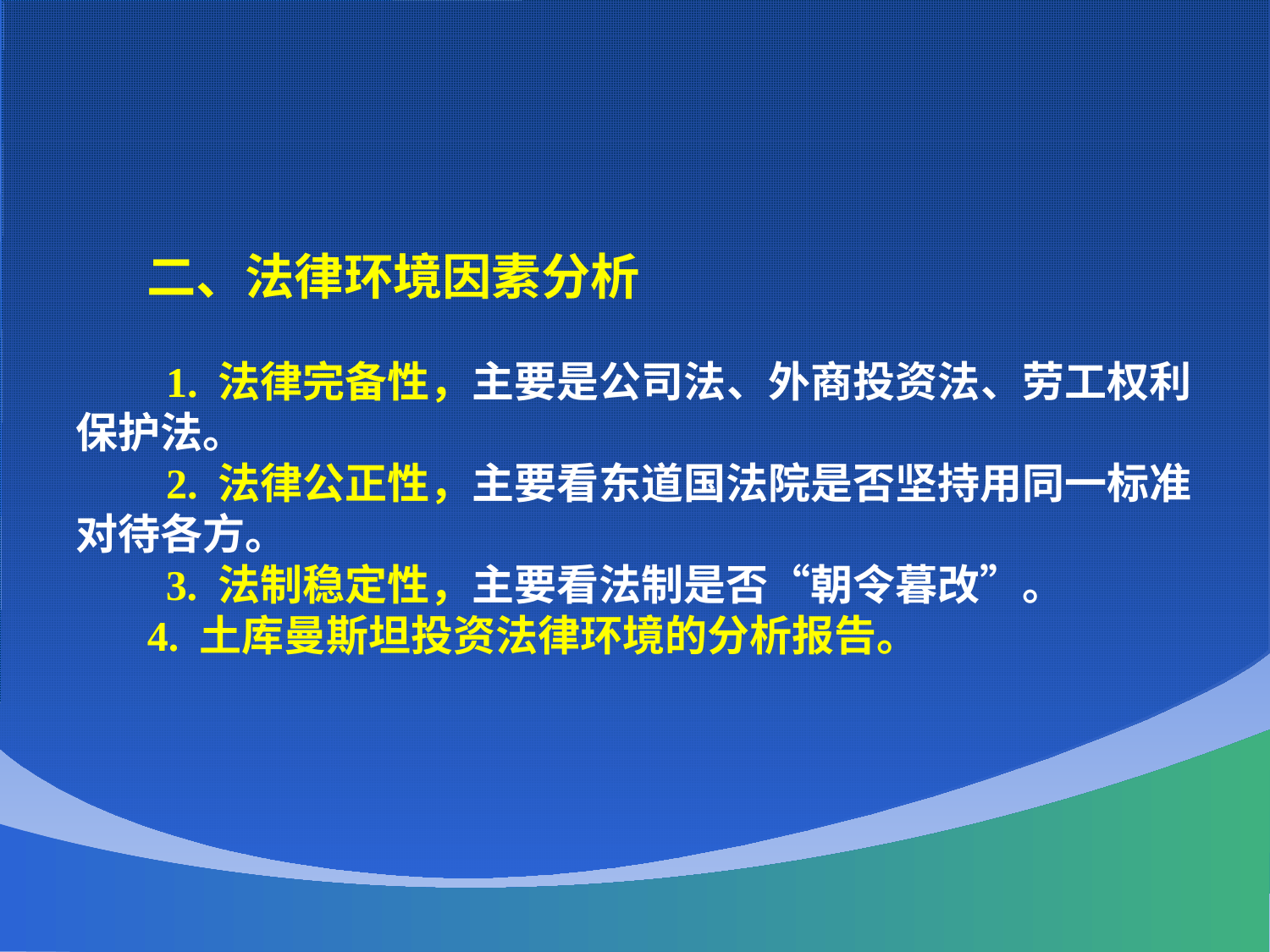

二、法律环境因素分析

    1. 法律完备性，主要是公司法、外商投资法、劳工权利保护法。
    2. 法律公正性，主要看东道国法院是否坚持用同一标准对待各方。
    3. 法制稳定性，主要看法制是否“朝令暮改”。
  4. 土库曼斯坦投资法律环境的分析报告。